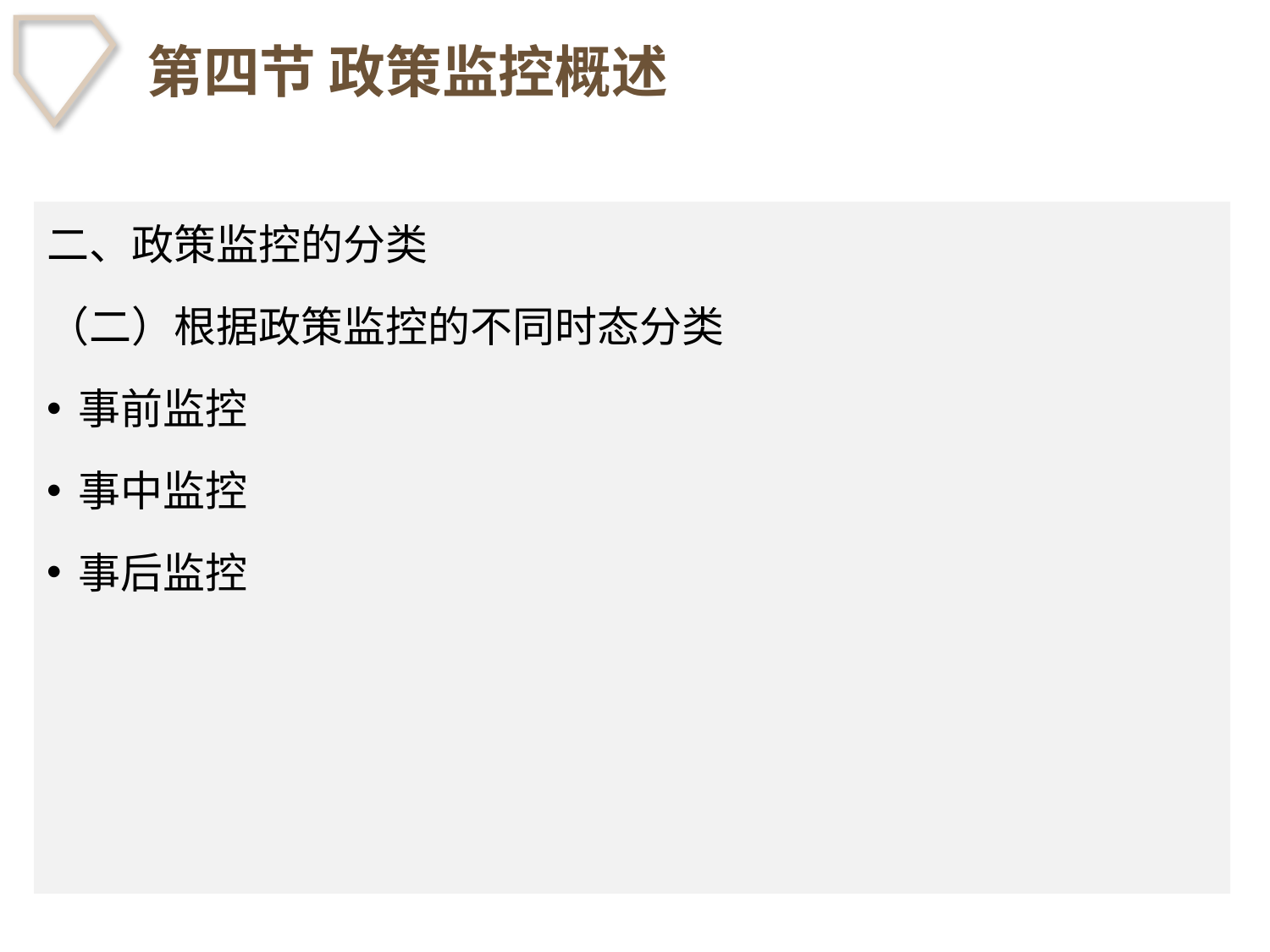

# 第四节 政策监控概述
二、政策监控的分类
（二）根据政策监控的不同时态分类
事前监控
事中监控
事后监控